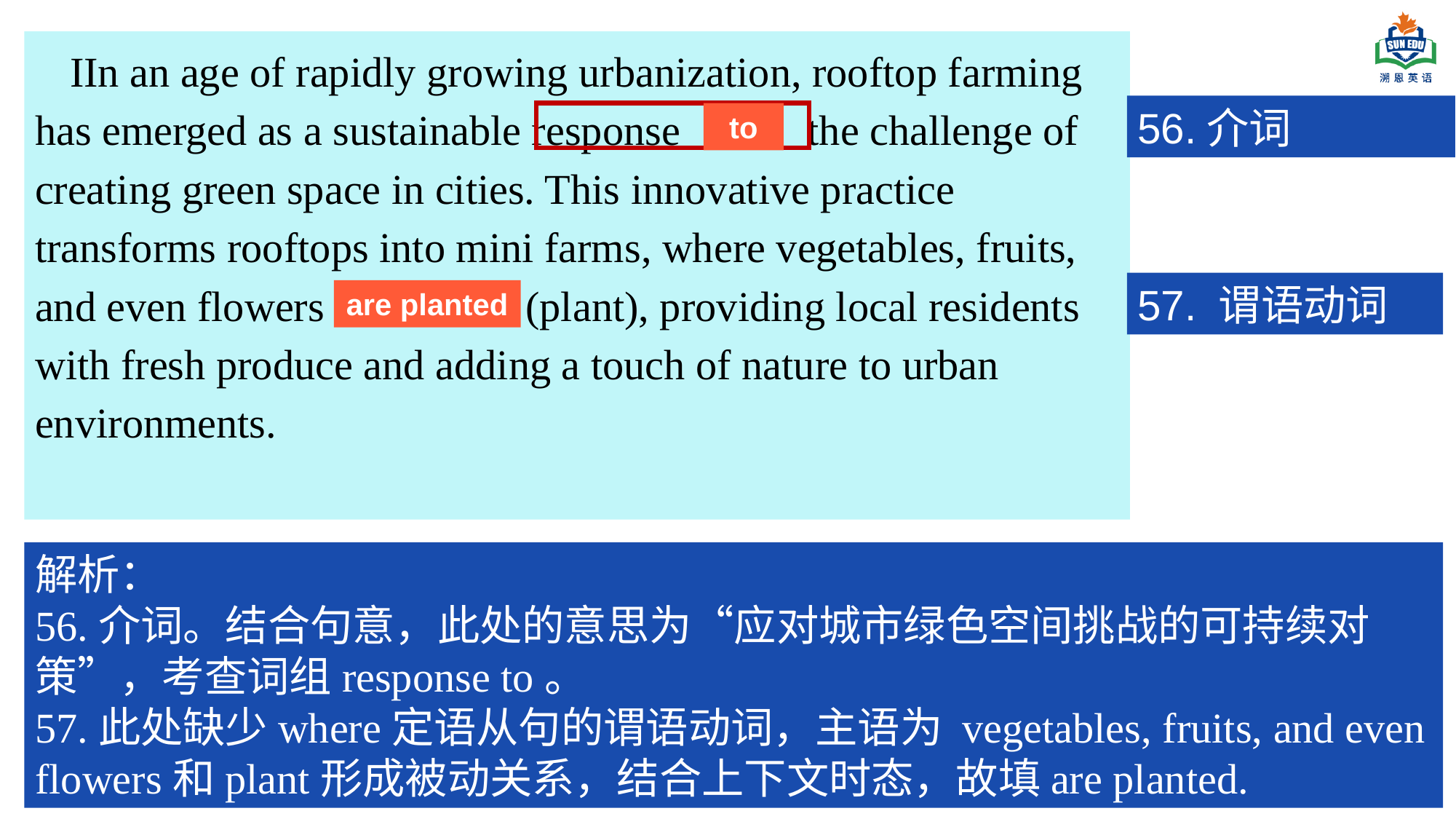

IIn an age of rapidly growing urbanization, rooftop farming has emerged as a sustainable response    56    the challenge of creating green space in cities. This innovative practice transforms rooftops into mini farms, where vegetables, fruits, and even flowers    57           (plant), providing local residents with fresh produce and adding a touch of nature to urban environments.
56.介词

to
57. 谓语动词
are planted
解析：
56.介词。结合句意，此处的意思为“应对城市绿色空间挑战的可持续对策”，考查词组response to。
57.此处缺少where定语从句的谓语动词，主语为 vegetables, fruits, and even flowers和plant形成被动关系，结合上下文时态，故填are planted.